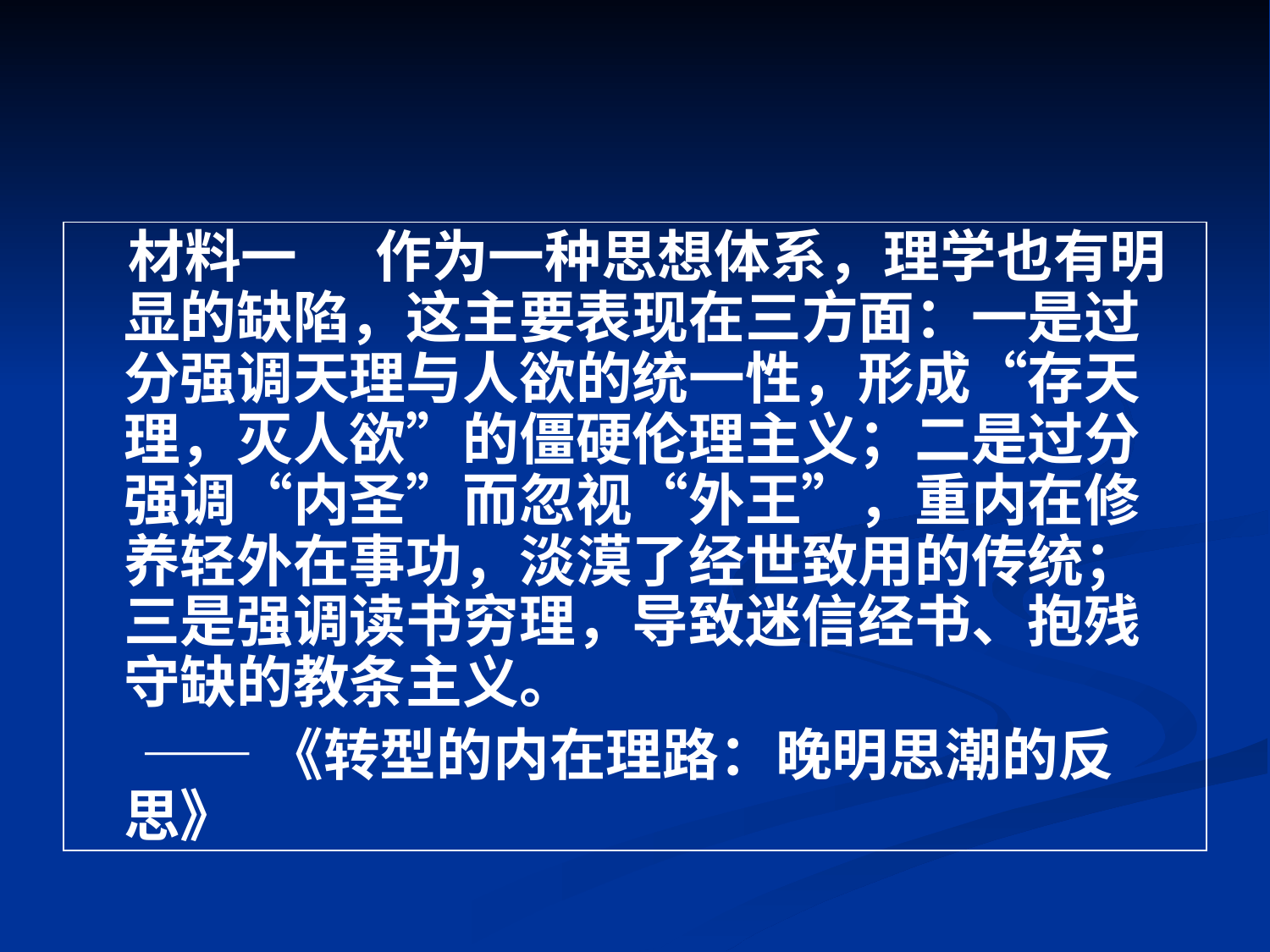

材料一      作为一种思想体系，理学也有明显的缺陷，这主要表现在三方面：一是过分强调天理与人欲的统一性，形成“存天理，灭人欲”的僵硬伦理主义；二是过分强调“内圣”而忽视“外王”，重内在修养轻外在事功，淡漠了经世致用的传统；三是强调读书穷理，导致迷信经书、抱残守缺的教条主义。
     ——《转型的内在理路：晚明思潮的反思》